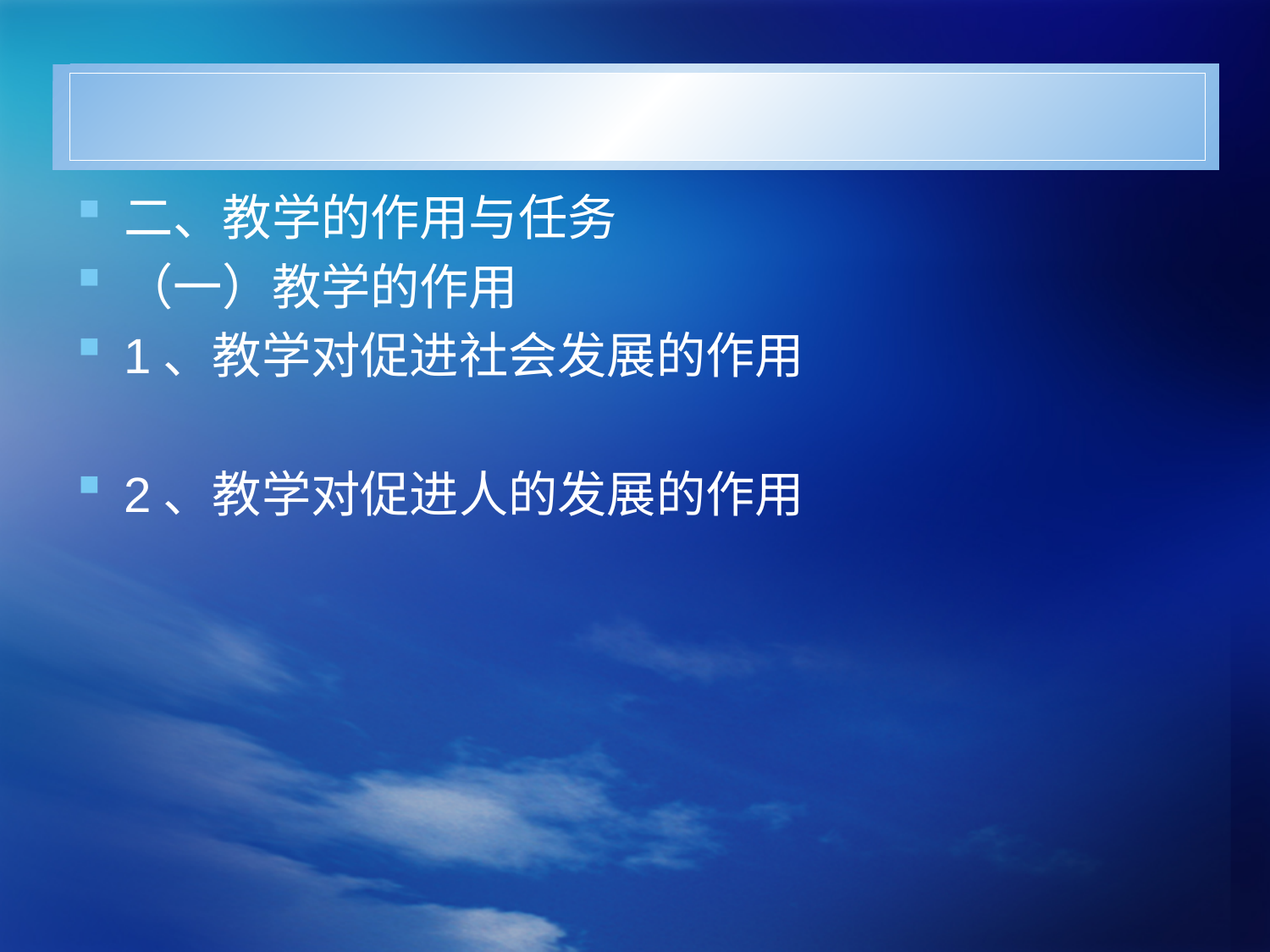

#
二、教学的作用与任务
（一）教学的作用
1、教学对促进社会发展的作用

2、教学对促进人的发展的作用